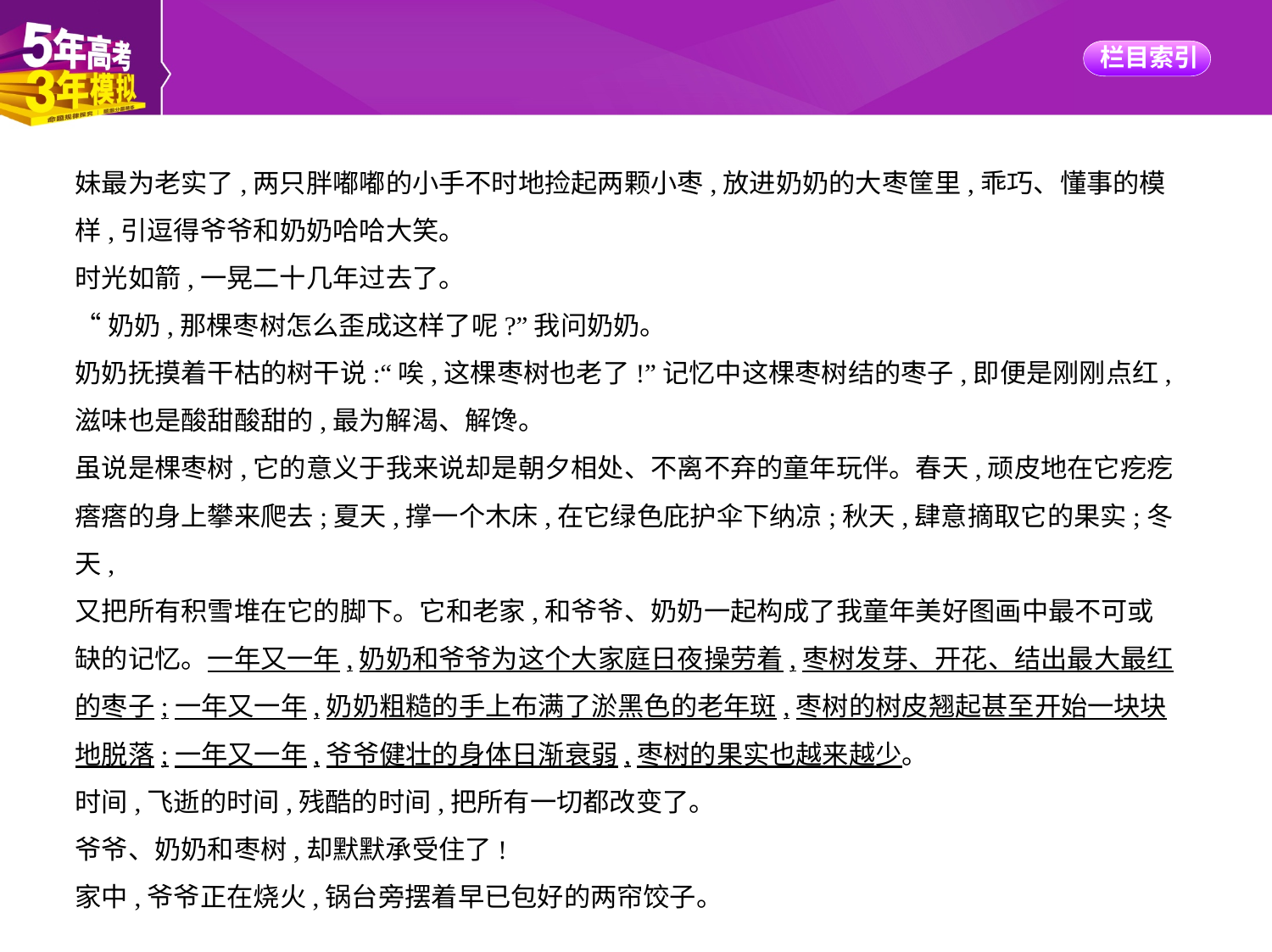

妹最为老实了,两只胖嘟嘟的小手不时地捡起两颗小枣,放进奶奶的大枣筐里,乖巧、懂事的模
样,引逗得爷爷和奶奶哈哈大笑。
时光如箭,一晃二十几年过去了。
“奶奶,那棵枣树怎么歪成这样了呢?”我问奶奶。
奶奶抚摸着干枯的树干说:“唉,这棵枣树也老了!”记忆中这棵枣树结的枣子,即便是刚刚点红,
滋味也是酸甜酸甜的,最为解渴、解馋。
虽说是棵枣树,它的意义于我来说却是朝夕相处、不离不弃的童年玩伴。春天,顽皮地在它疙疙
瘩瘩的身上攀来爬去;夏天,撑一个木床,在它绿色庇护伞下纳凉;秋天,肆意摘取它的果实;冬天,
又把所有积雪堆在它的脚下。它和老家,和爷爷、奶奶一起构成了我童年美好图画中最不可或
缺的记忆。一年又一年,奶奶和爷爷为这个大家庭日夜操劳着,枣树发芽、开花、结出最大最红
的枣子;一年又一年,奶奶粗糙的手上布满了淤黑色的老年斑,枣树的树皮翘起甚至开始一块块
地脱落;一年又一年,爷爷健壮的身体日渐衰弱,枣树的果实也越来越少。
时间,飞逝的时间,残酷的时间,把所有一切都改变了。
爷爷、奶奶和枣树,却默默承受住了!
家中,爷爷正在烧火,锅台旁摆着早已包好的两帘饺子。